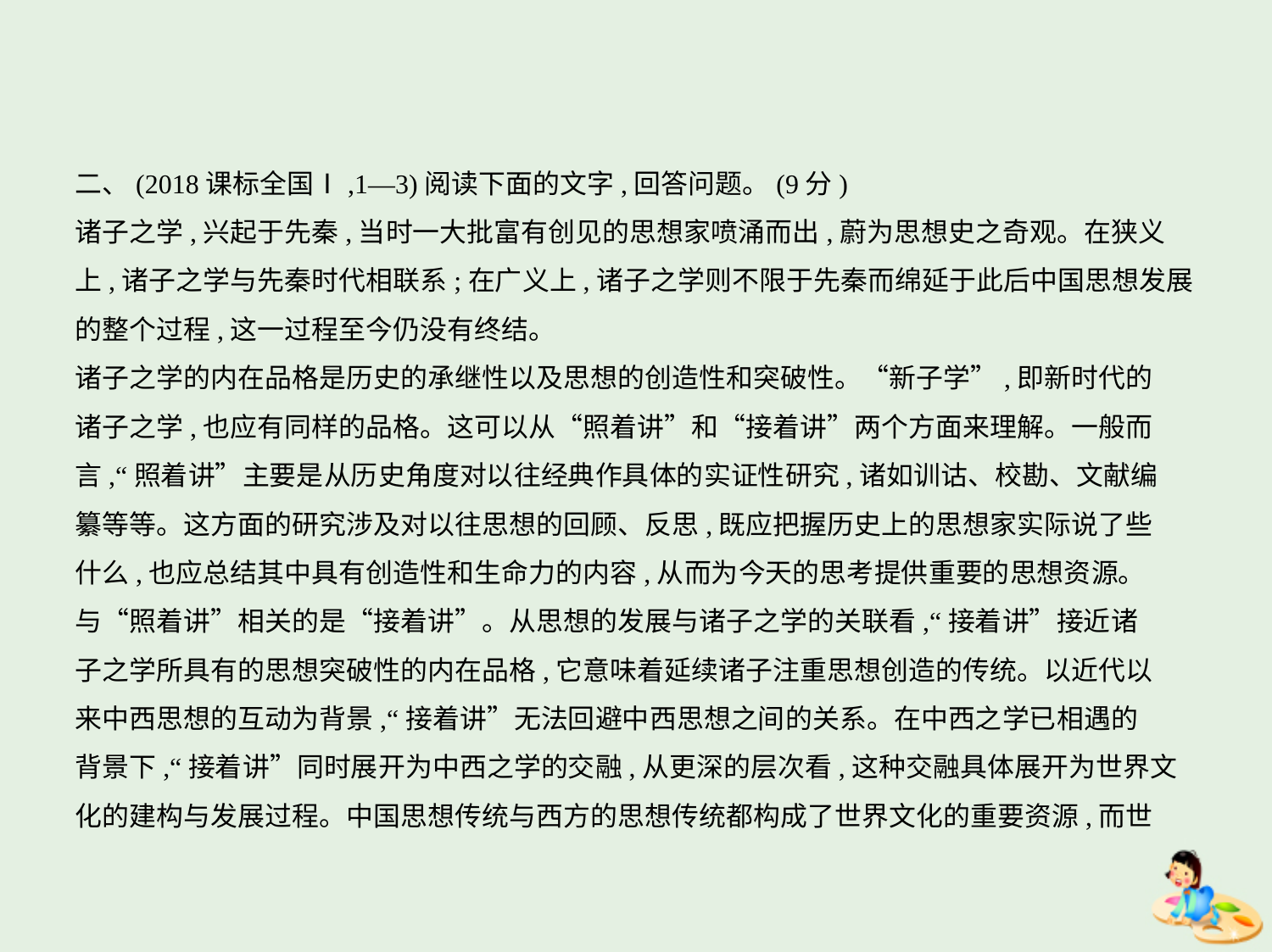

二、(2018课标全国Ⅰ,1—3)阅读下面的文字,回答问题。(9分)
诸子之学,兴起于先秦,当时一大批富有创见的思想家喷涌而出,蔚为思想史之奇观。在狭义
上,诸子之学与先秦时代相联系;在广义上,诸子之学则不限于先秦而绵延于此后中国思想发展
的整个过程,这一过程至今仍没有终结。
诸子之学的内在品格是历史的承继性以及思想的创造性和突破性。“新子学”,即新时代的
诸子之学,也应有同样的品格。这可以从“照着讲”和“接着讲”两个方面来理解。一般而
言,“照着讲”主要是从历史角度对以往经典作具体的实证性研究,诸如训诂、校勘、文献编
纂等等。这方面的研究涉及对以往思想的回顾、反思,既应把握历史上的思想家实际说了些
什么,也应总结其中具有创造性和生命力的内容,从而为今天的思考提供重要的思想资源。
与“照着讲”相关的是“接着讲”。从思想的发展与诸子之学的关联看,“接着讲”接近诸
子之学所具有的思想突破性的内在品格,它意味着延续诸子注重思想创造的传统。以近代以
来中西思想的互动为背景,“接着讲”无法回避中西思想之间的关系。在中西之学已相遇的
背景下,“接着讲”同时展开为中西之学的交融,从更深的层次看,这种交融具体展开为世界文
化的建构与发展过程。中国思想传统与西方的思想传统都构成了世界文化的重要资源,而世